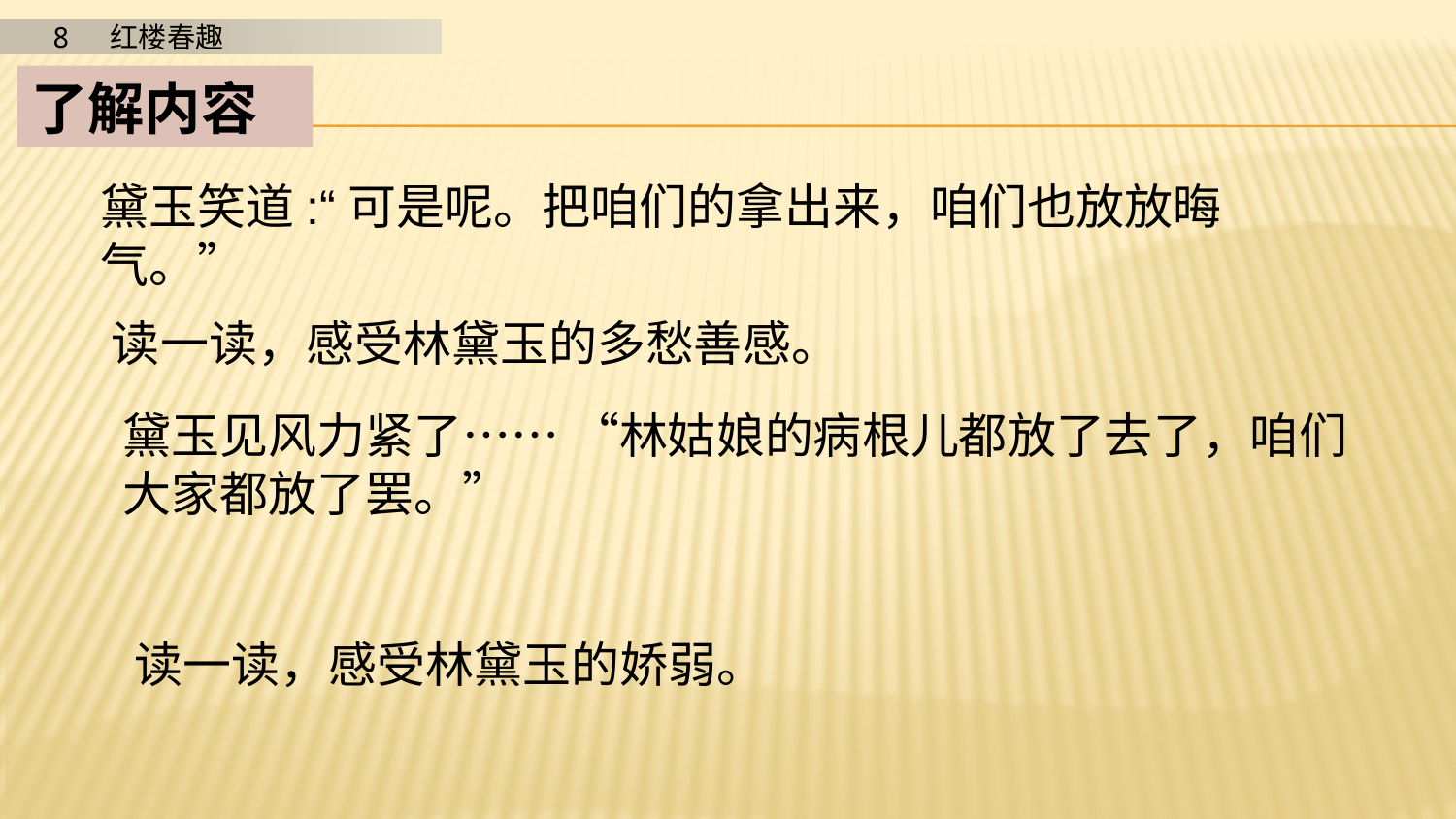

了解内容
黛玉笑道:“可是呢。把咱们的拿出来，咱们也放放晦气。”
读一读，感受林黛玉的多愁善感。
黛玉见风力紧了…… “林姑娘的病根儿都放了去了，咱们大家都放了罢。”
读一读，感受林黛玉的娇弱。